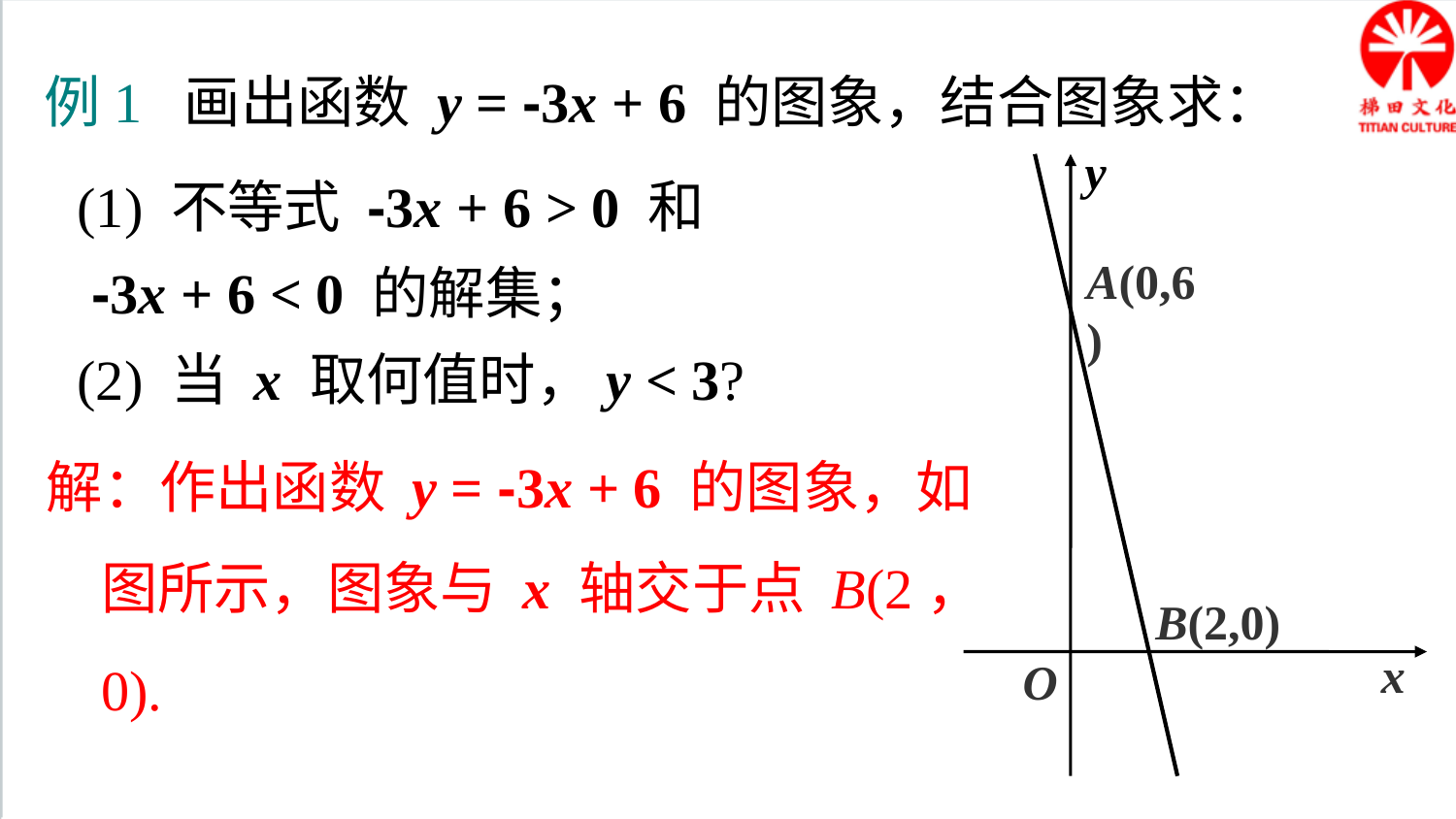

例1  画出函数 y = -3x + 6 的图象，结合图象求：
y

(1) 不等式 -3x + 6 > 0 和
 -3x + 6 < 0 的解集；
(2) 当 x 取何值时，y < 3?
A(0,6)
解：作出函数 y = -3x + 6 的图象，如图所示，图象与 x 轴交于点 B(2，0).
B(2,0)

 x
O